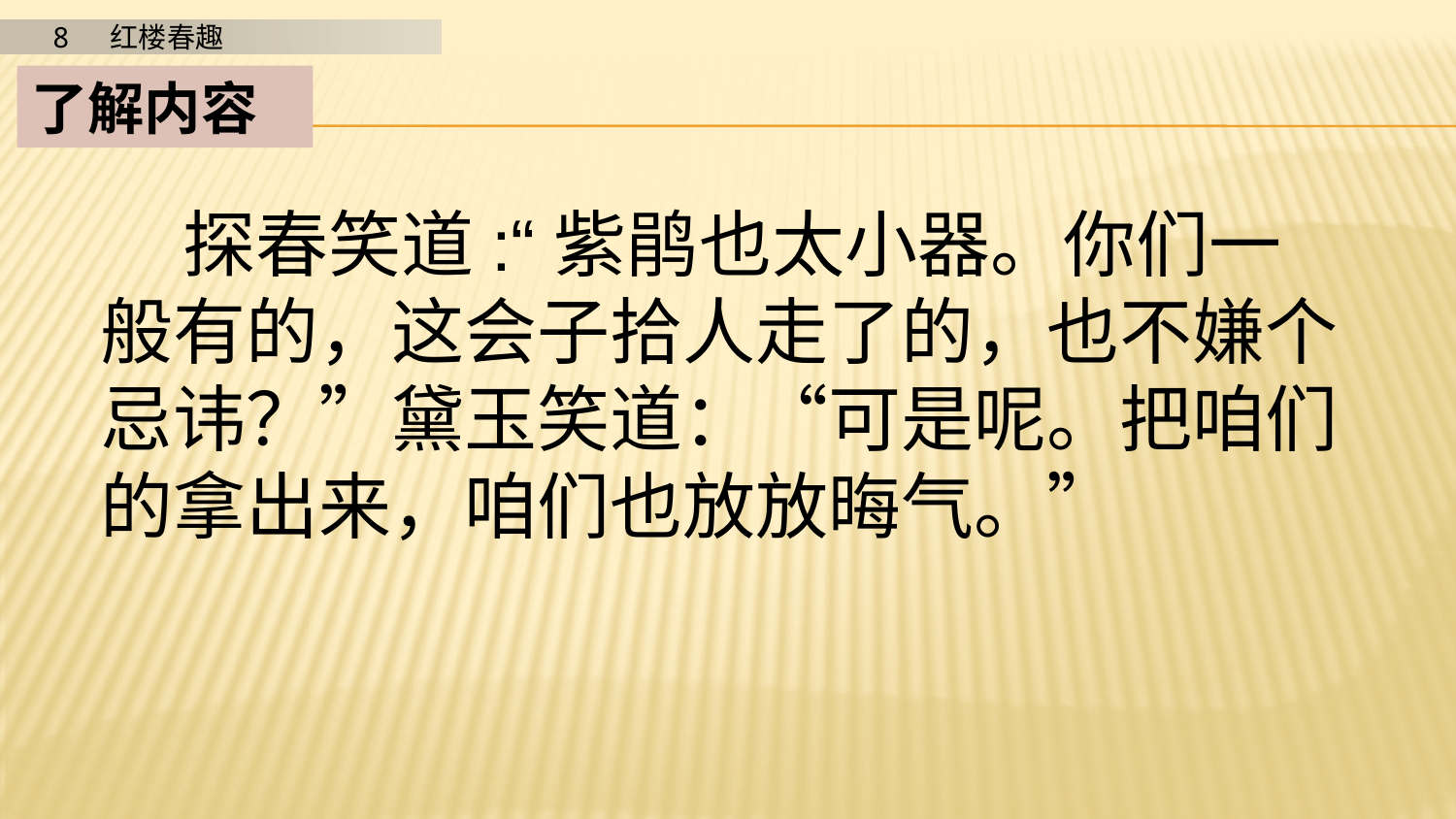

了解内容
    探春笑道:“紫鹃也太小器。你们一般有的，这会子拾人走了的，也不嫌个忌讳？”黛玉笑道：“可是呢。把咱们的拿出来，咱们也放放晦气。”